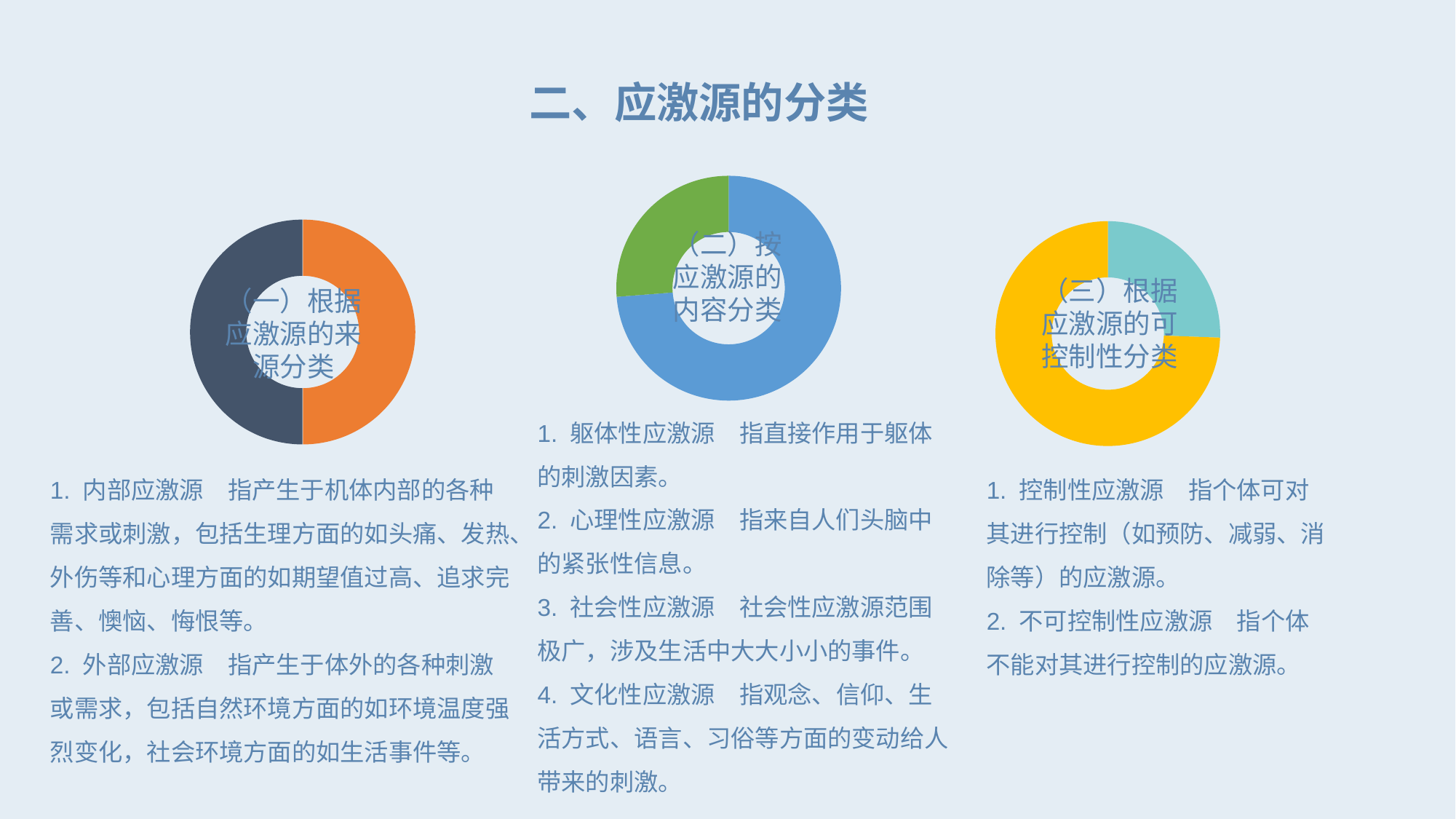

二、应激源的分类

### Chart

| Category | 销售额 |
|---|---|
| 第一季度 | 9.0 |
| 第二季度 | 3.2 |
|  | None |
|  | None |
（二）按应激源的内容分类
1. 躯体性应激源　指直接作用于躯体的刺激因素。
2. 心理性应激源　指来自人们头脑中的紧张性信息。
3. 社会性应激源　社会性应激源范围极广，涉及生活中大大小小的事件。
4. 文化性应激源　指观念、信仰、生活方式、语言、习俗等方面的变动给人带来的刺激。

### Chart

| Category | 销售额 |
|---|---|
| 第一季度 | 3.2 |
| 第二季度 | 3.2 |
|  | None |
|  | None |
（一）根据应激源的来源分类
1. 内部应激源　指产生于机体内部的各种需求或刺激，包括生理方面的如头痛、发热、外伤等和心理方面的如期望值过高、追求完善、懊恼、悔恨等。
2. 外部应激源　指产生于体外的各种刺激或需求，包括自然环境方面的如环境温度强烈变化，社会环境方面的如生活事件等。

### Chart

| Category | 销售额 |
|---|---|
| 第一季度 | 1.1 |
| 第二季度 | 3.2 |
|  | None |
|  | None |
（三）根据应激源的可控制性分类
1. 控制性应激源　指个体可对其进行控制（如预防、减弱、消除等）的应激源。
2. 不可控制性应激源　指个体不能对其进行控制的应激源。